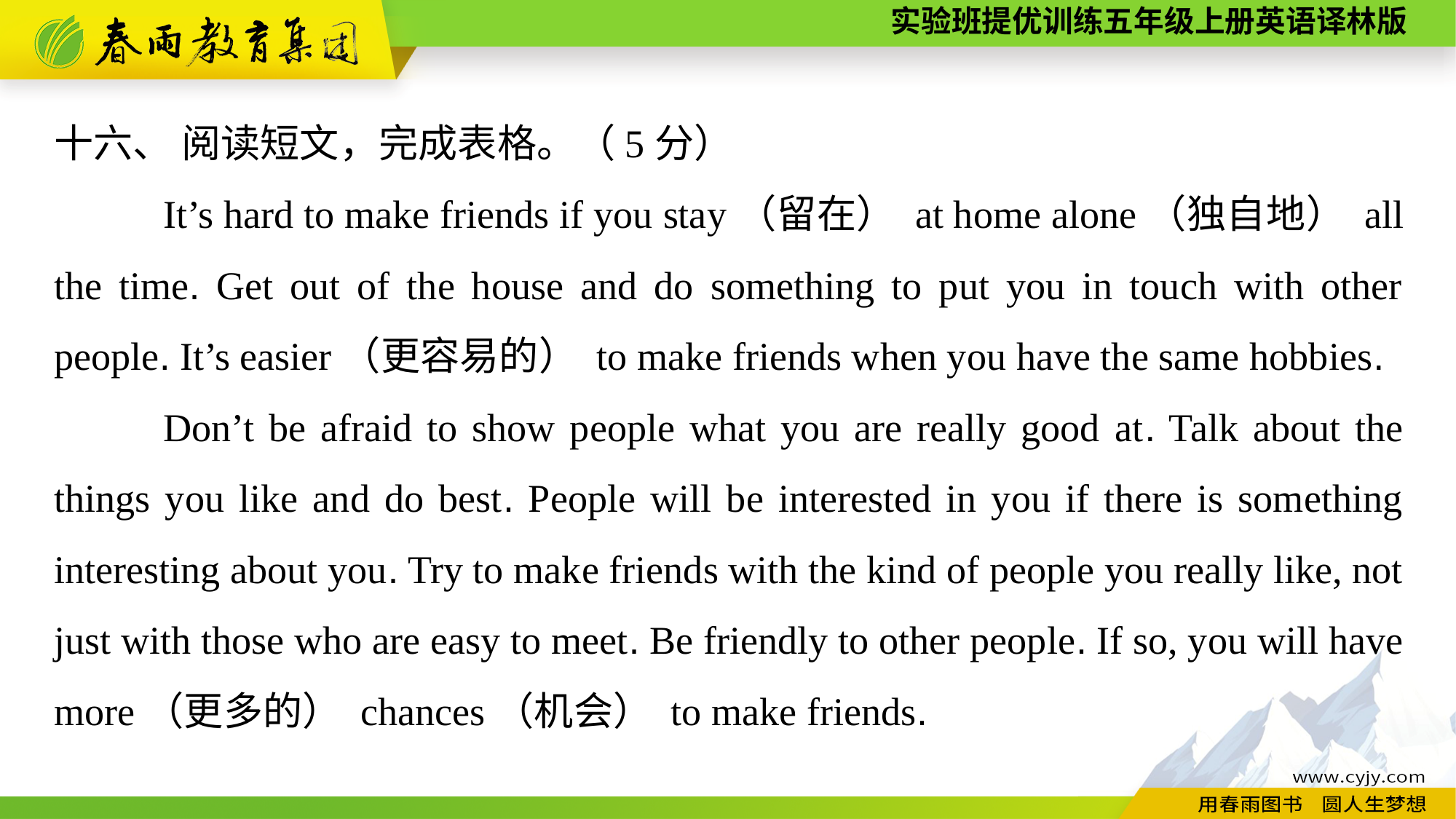

十六、 阅读短文，完成表格。（5分）
	It’s hard to make friends if you stay（留在） at home alone（独自地） all the time. Get out of the house and do something to put you in touch with other people. It’s easier（更容易的） to make friends when you have the same hobbies.
	Don’t be afraid to show people what you are really good at. Talk about the things you like and do best. People will be interested in you if there is something interesting about you. Try to make friends with the kind of people you really like, not just with those who are easy to meet. Be friendly to other people. If so, you will have more（更多的） chances（机会） to make friends.